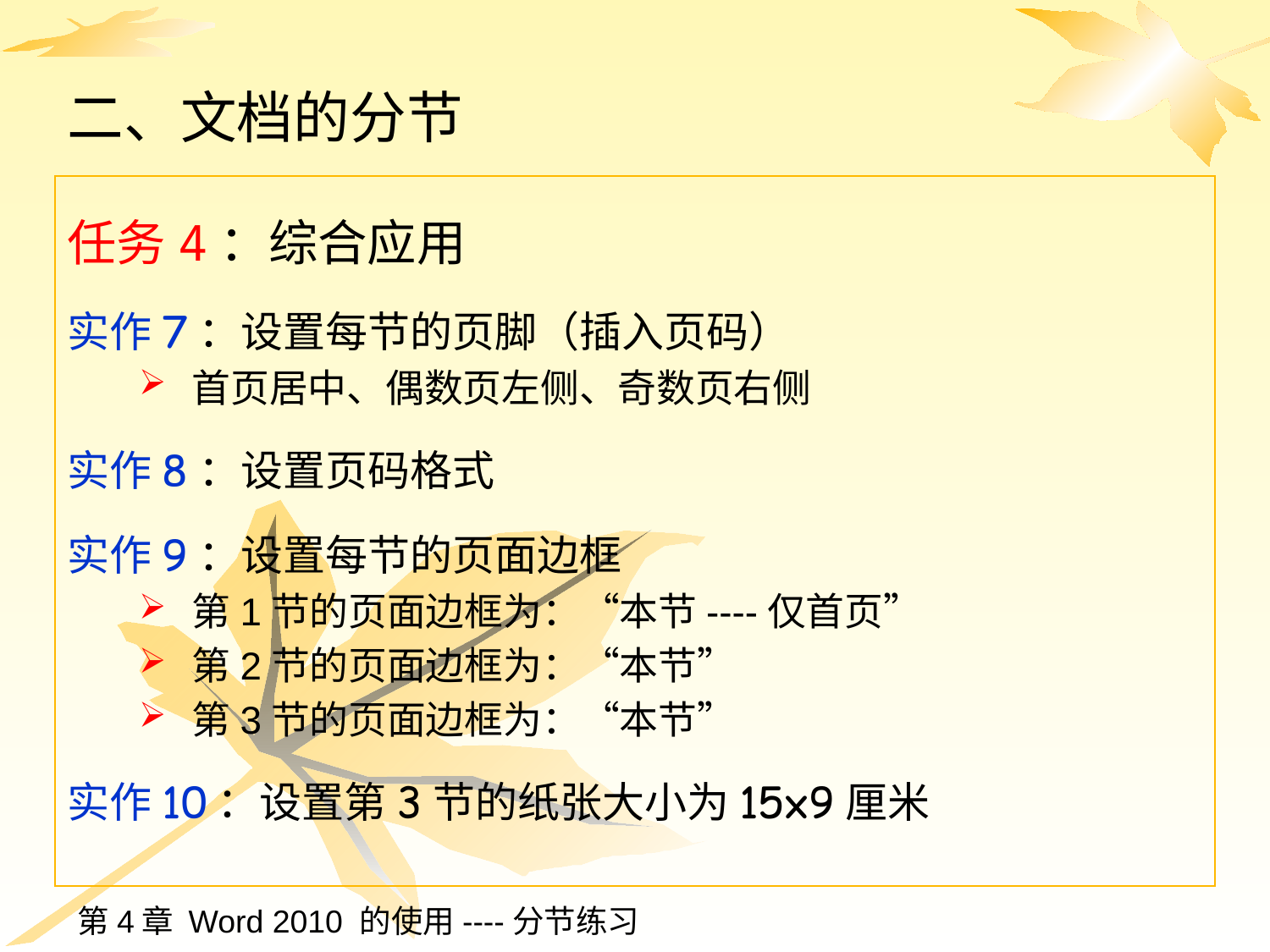

# 二、文档的分节
任务4：综合应用
实作7：设置每节的页脚（插入页码）
首页居中、偶数页左侧、奇数页右侧
实作8：设置页码格式
实作9：设置每节的页面边框
第1节的页面边框为：“本节----仅首页”
第2节的页面边框为：“本节”
第3节的页面边框为：“本节”
实作10：设置第3节的纸张大小为15x9厘米